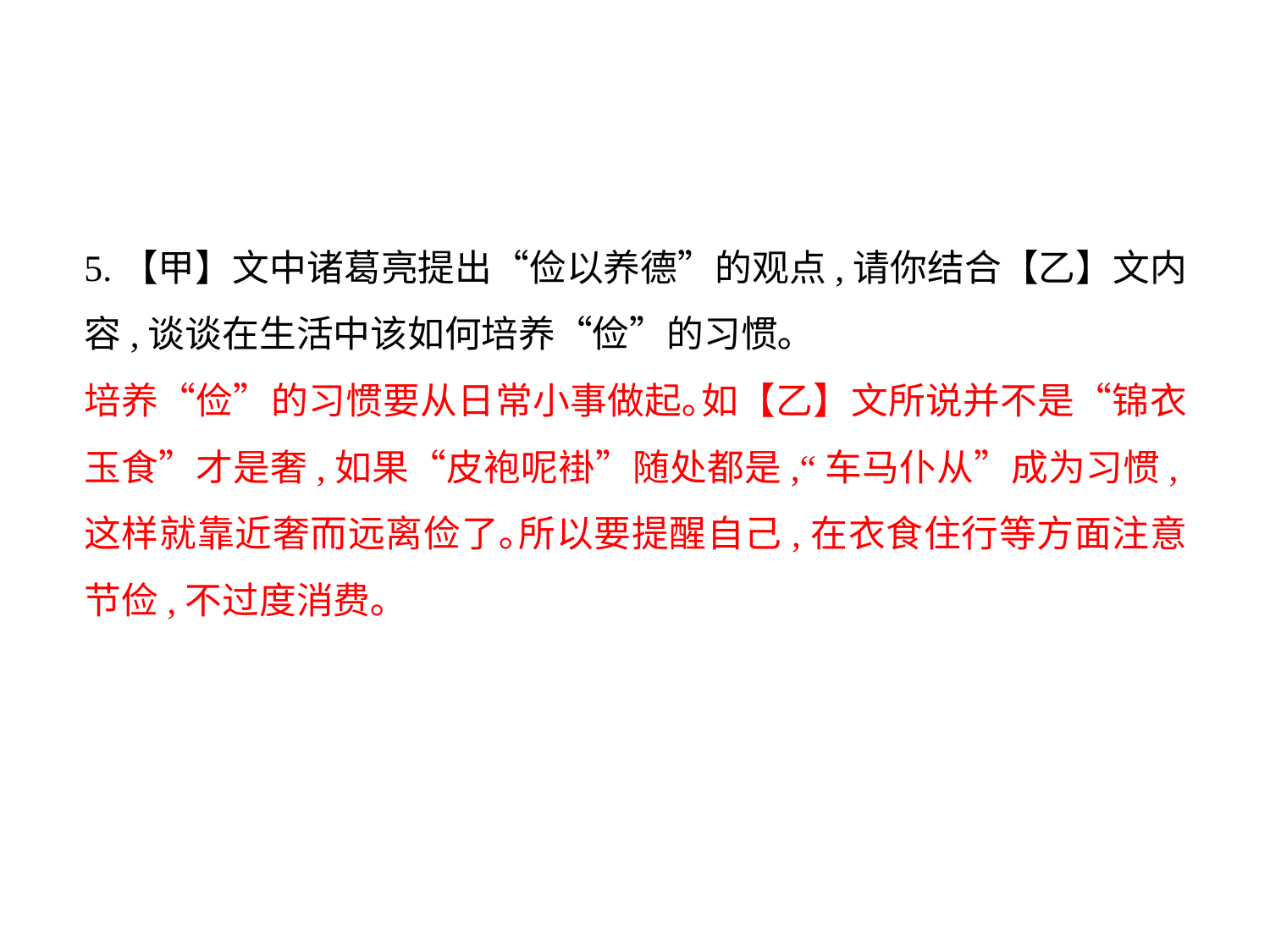

5.【甲】文中诸葛亮提出“俭以养德”的观点,请你结合【乙】文内容,谈谈在生活中该如何培养“俭”的习惯｡
培养“俭”的习惯要从日常小事做起｡如【乙】文所说并不是“锦衣玉食”才是奢,如果“皮袍呢褂”随处都是,“车马仆从”成为习惯,这样就靠近奢而远离俭了｡所以要提醒自己,在衣食住行等方面注意节俭,不过度消费｡